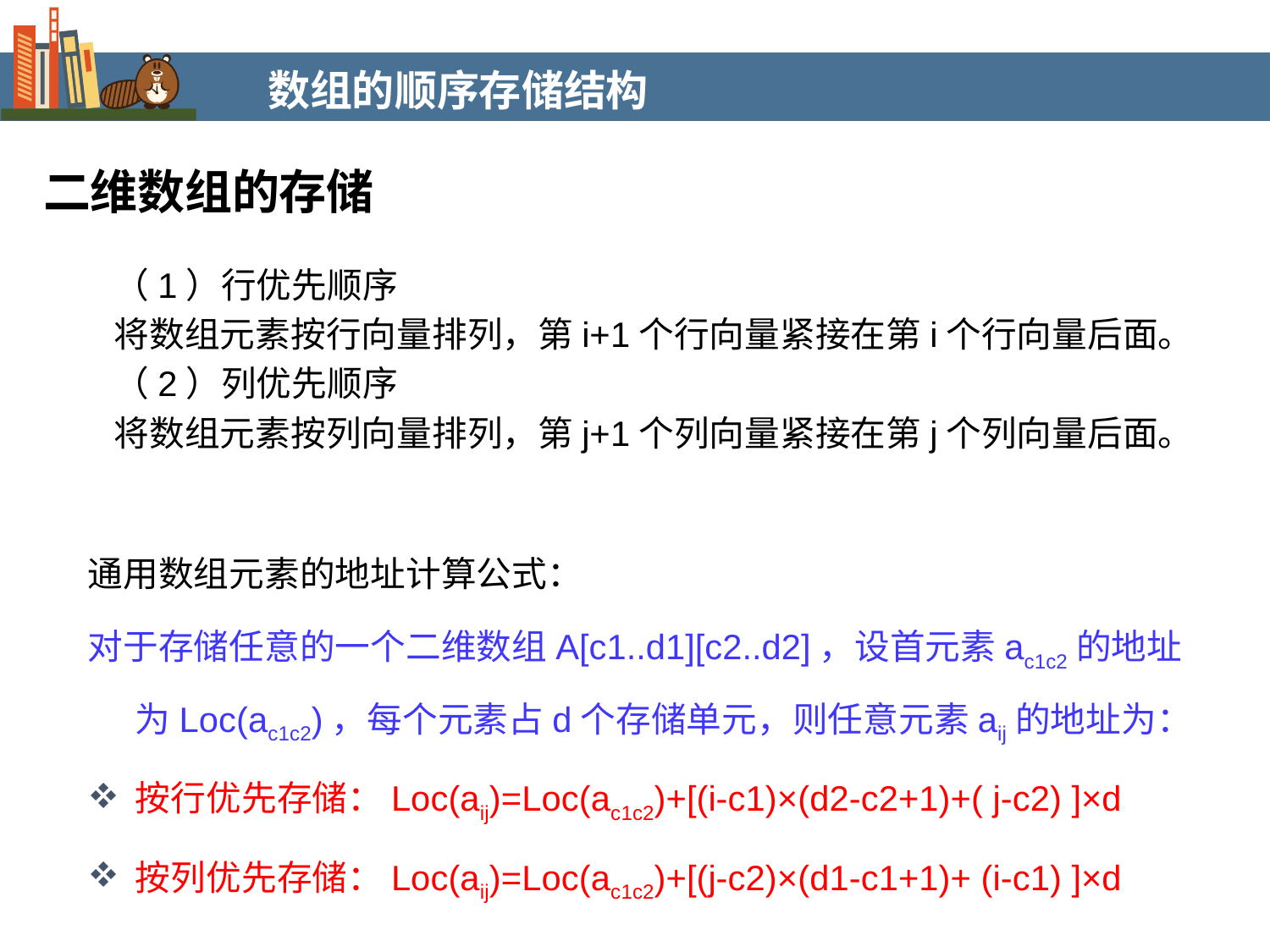

数组的顺序存储结构
二维数组的存储

（1）行优先顺序
将数组元素按行向量排列，第i+1个行向量紧接在第i个行向量后面。
（2）列优先顺序
将数组元素按列向量排列，第j+1个列向量紧接在第j个列向量后面。

通用数组元素的地址计算公式：
对于存储任意的一个二维数组A[c1..d1][c2..d2]，设首元素ac1c2的地址为Loc(ac1c2)，每个元素占d个存储单元，则任意元素aij的地址为：
按行优先存储：Loc(aij)=Loc(ac1c2)+[(i-c1)×(d2-c2+1)+( j-c2) ]×d
按列优先存储：Loc(aij)=Loc(ac1c2)+[(j-c2)×(d1-c1+1)+ (i-c1) ]×d